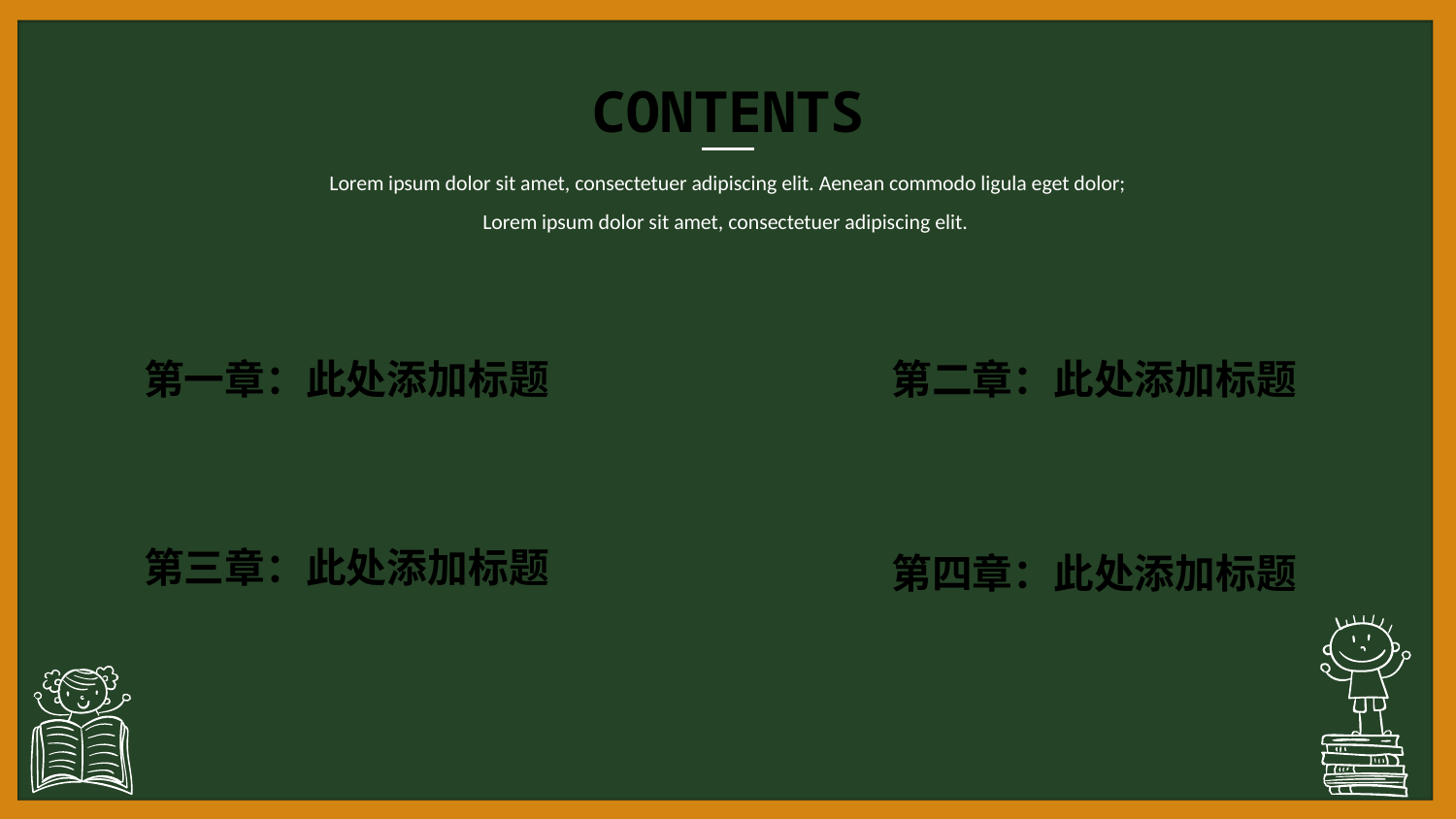

CONTENTS
Lorem ipsum dolor sit amet, consectetuer adipiscing elit. Aenean commodo ligula eget dolor; Lorem ipsum dolor sit amet, consectetuer adipiscing elit.
第一章：此处添加标题
第二章：此处添加标题
第三章：此处添加标题
第四章：此处添加标题